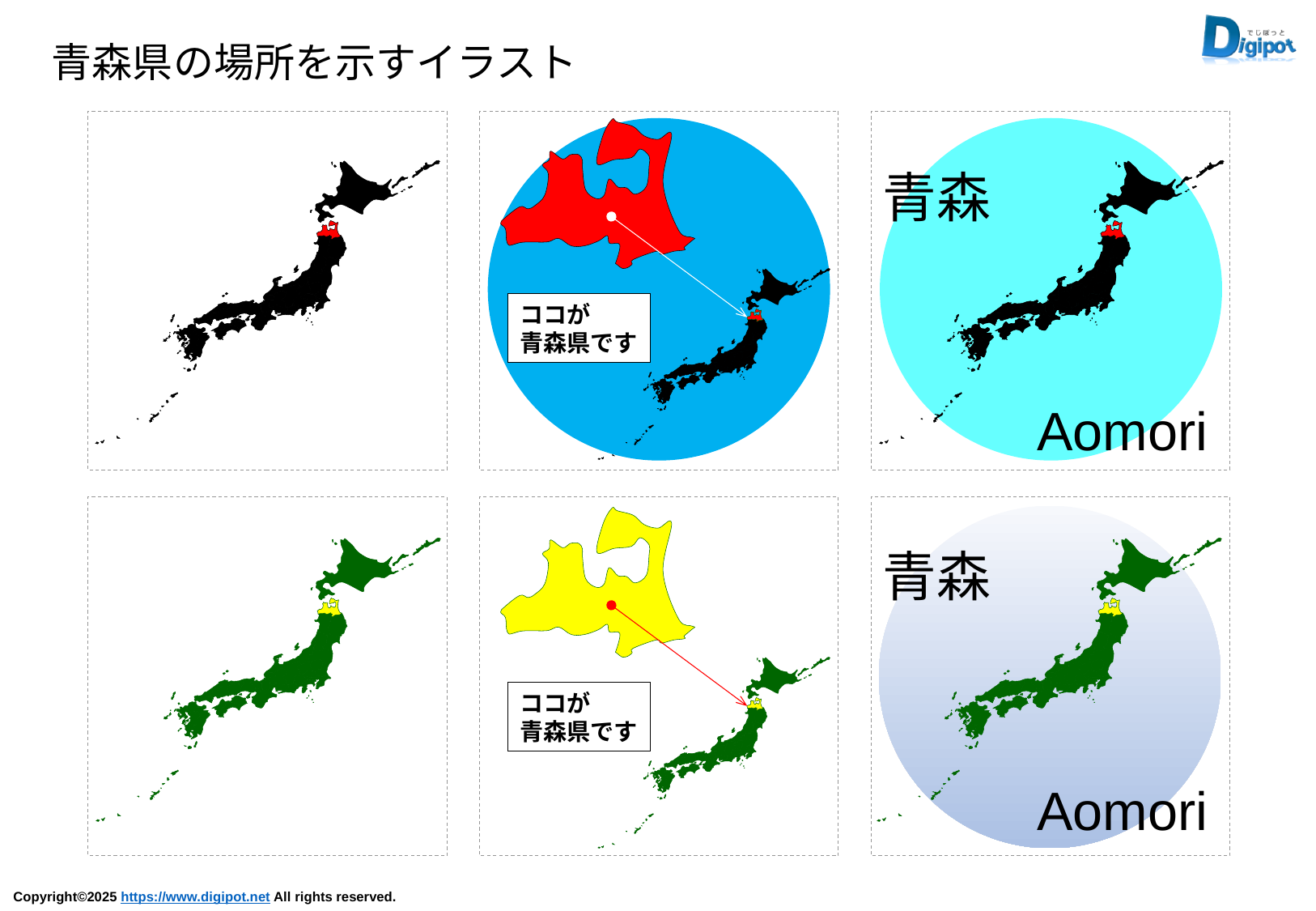

青森県の場所を示すイラスト

ココが
青森県です

青森

Aomori

青森

Aomori

ココが
青森県です